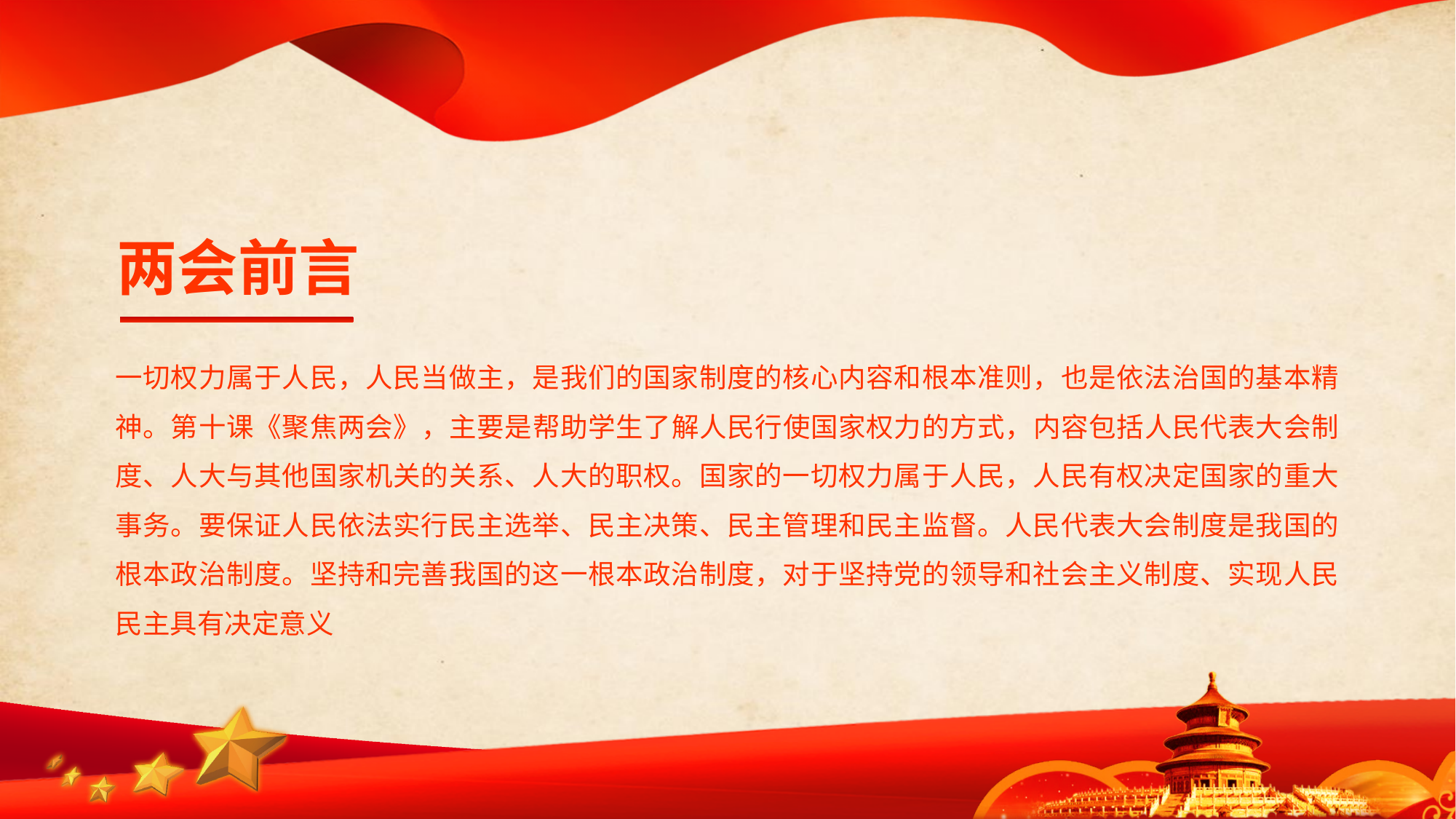

两会前言

一切权力属于人民，人民当做主，是我们的国家制度的核心内容和根本准则，也是依法治国的基本精神。第十课《聚焦两会》，主要是帮助学生了解人民行使国家权力的方式，内容包括人民代表大会制度、人大与其他国家机关的关系、人大的职权。国家的一切权力属于人民，人民有权决定国家的重大事务。要保证人民依法实行民主选举、民主决策、民主管理和民主监督。人民代表大会制度是我国的根本政治制度。坚持和完善我国的这一根本政治制度，对于坚持党的领导和社会主义制度、实现人民民主具有决定意义